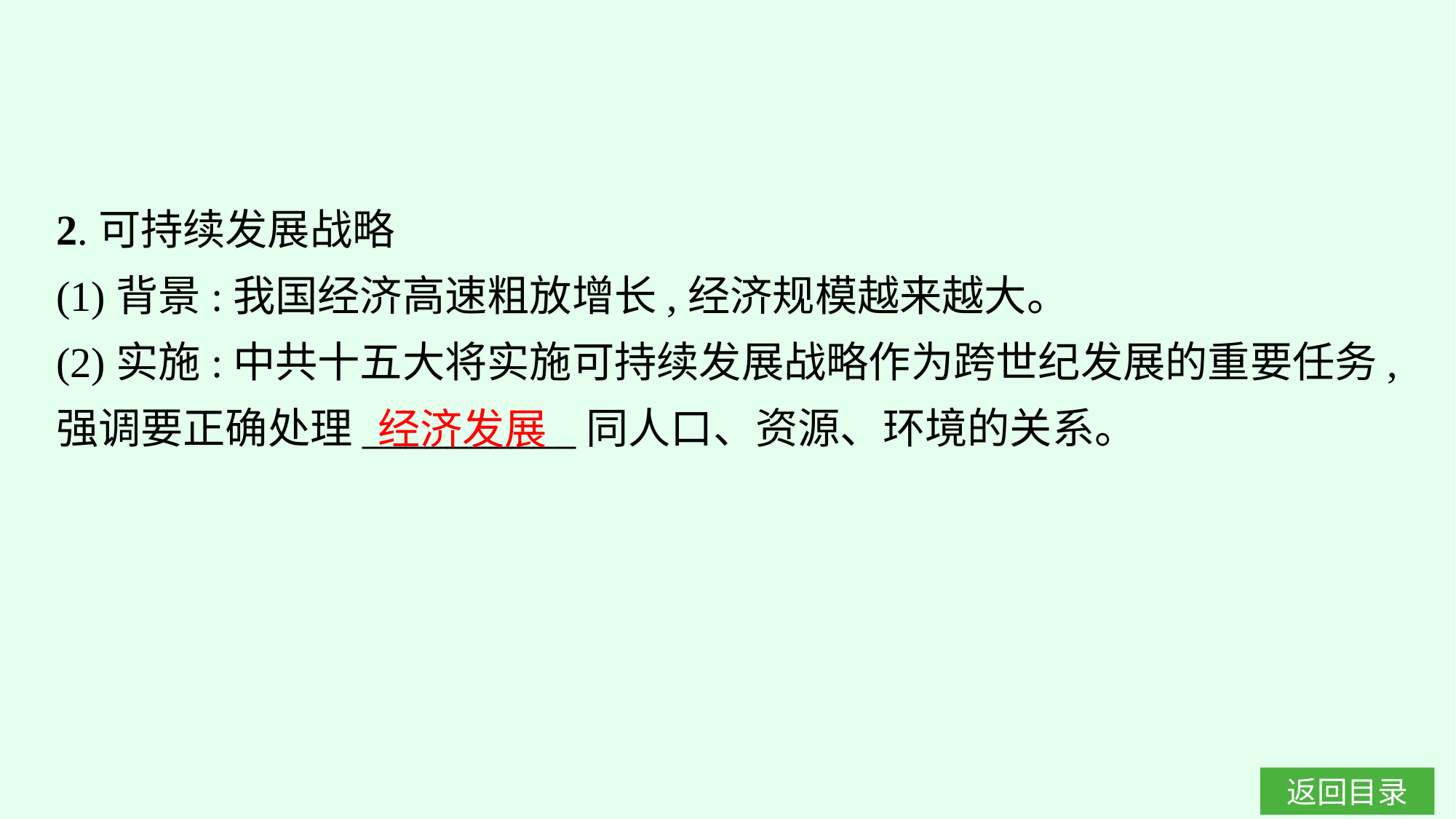

2.可持续发展战略
(1)背景:我国经济高速粗放增长,经济规模越来越大。
(2)实施:中共十五大将实施可持续发展战略作为跨世纪发展的重要任务,强调要正确处理__________同人口、资源、环境的关系。
经济发展